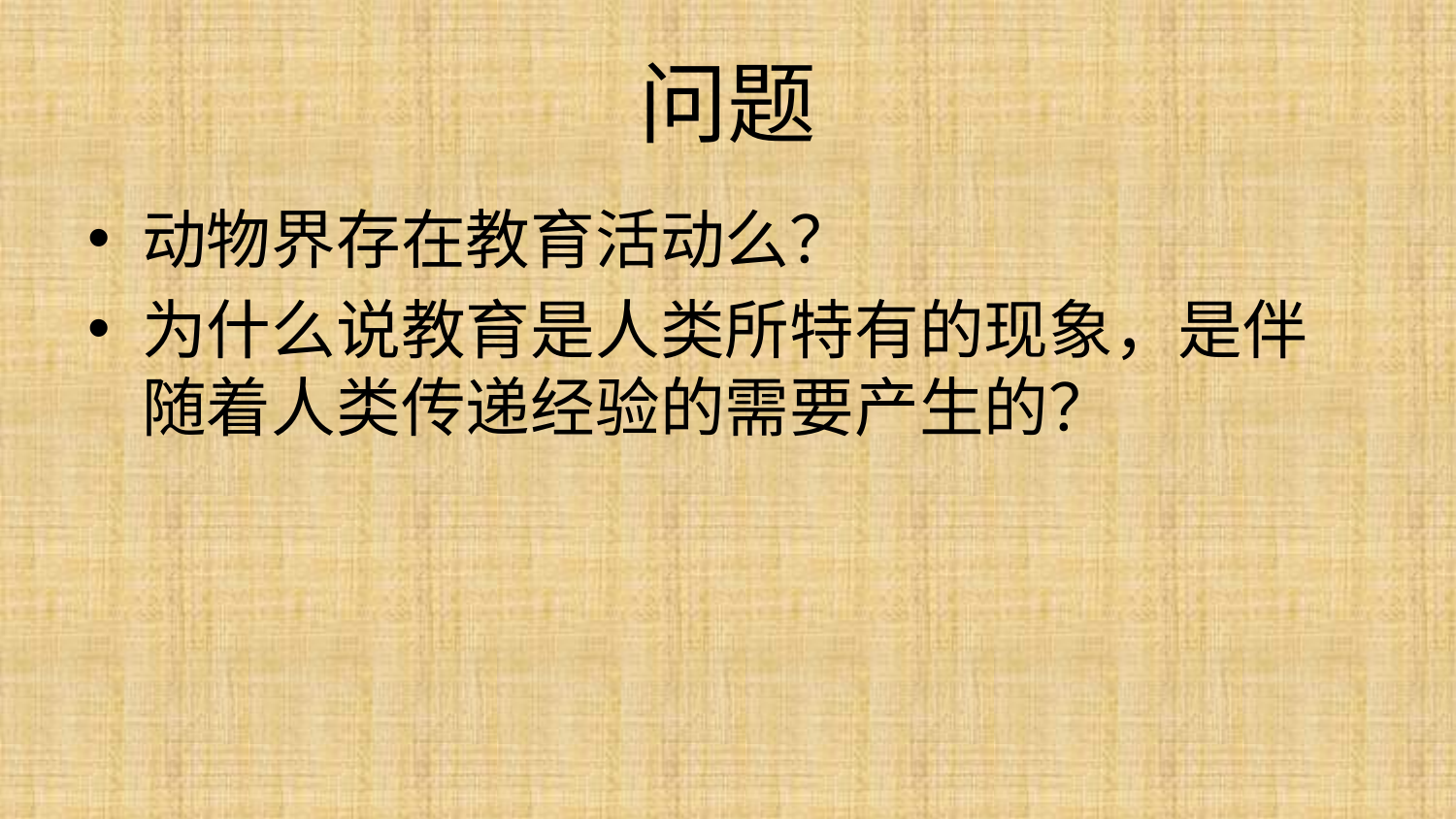

# 问题
动物界存在教育活动么？
为什么说教育是人类所特有的现象，是伴随着人类传递经验的需要产生的？